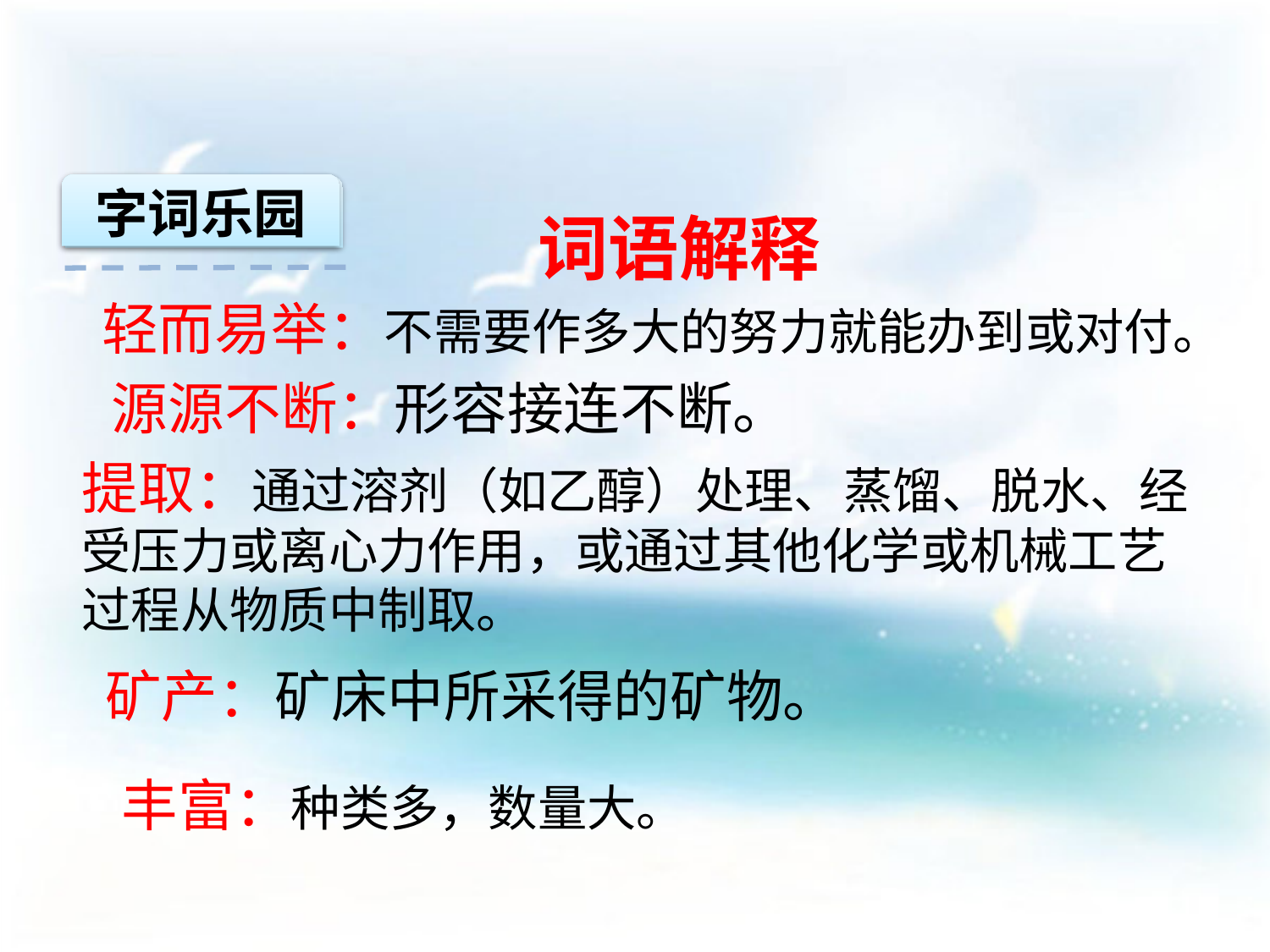

字词乐园

词语解释
轻而易举：不需要作多大的努力就能办到或对付。
源源不断：形容接连不断。
提取：通过溶剂（如乙醇）处理、蒸馏、脱水、经受压力或离心力作用，或通过其他化学或机械工艺过程从物质中制取。
矿产：矿床中所采得的矿物。
丰富：种类多，数量大。